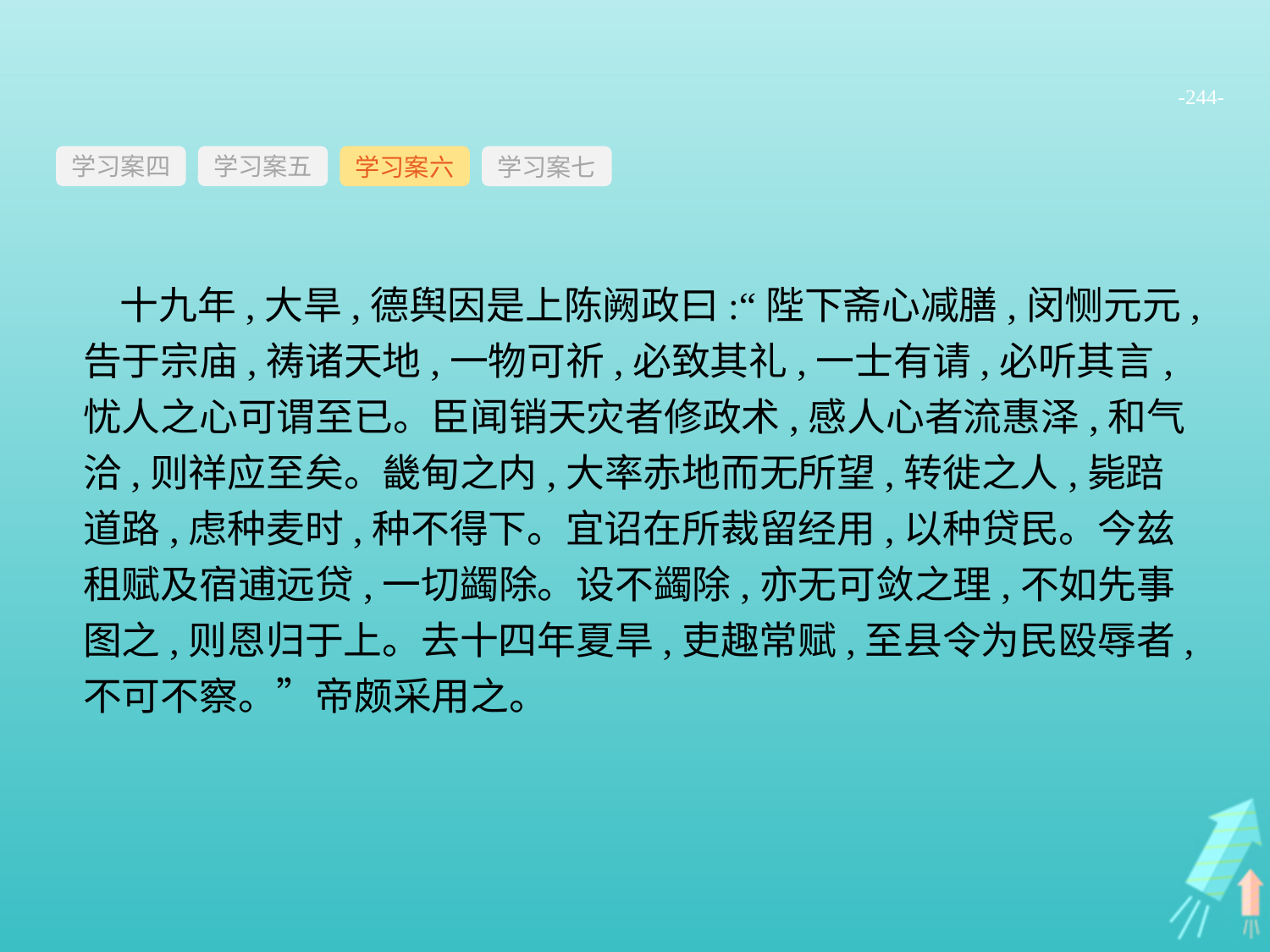

-244-
学习案四
学习案六
学习案七
学习案五
十九年,大旱,德舆因是上陈阙政曰:“陛下斋心减膳,闵恻元元,告于宗庙,祷诸天地,一物可祈,必致其礼,一士有请,必听其言,忧人之心可谓至已。臣闻销天灾者修政术,感人心者流惠泽,和气洽,则祥应至矣。畿甸之内,大率赤地而无所望,转徙之人,毙踣道路,虑种麦时,种不得下。宜诏在所裁留经用,以种贷民。今兹租赋及宿逋远贷,一切蠲除。设不蠲除,亦无可敛之理,不如先事图之,则恩归于上。去十四年夏旱,吏趣常赋,至县令为民殴辱者,不可不察。”帝颇采用之。